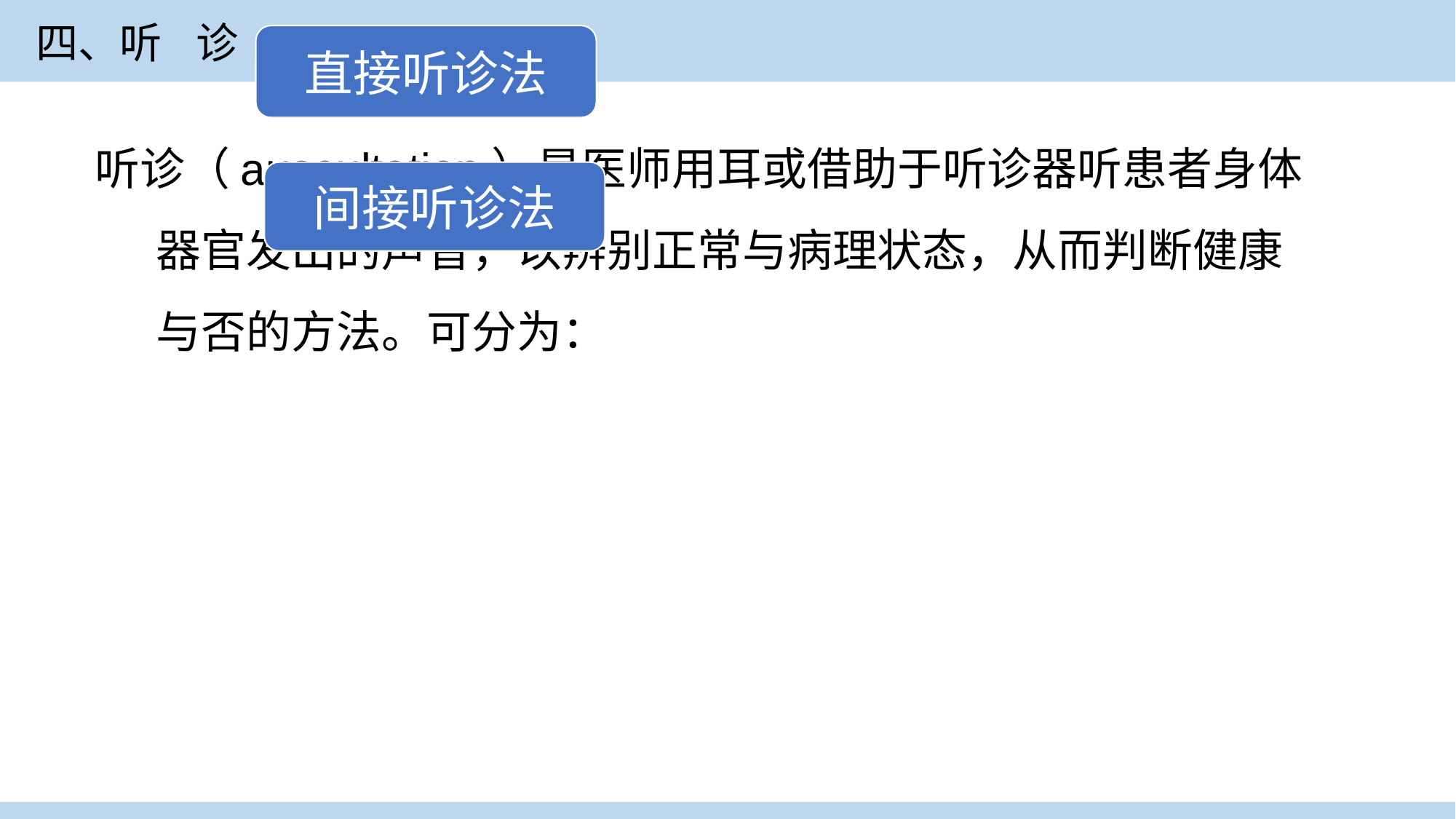

四、听    诊

听诊（auscultation）是医师用耳或借助于听诊器听患者身体
     器官发出的声音，以辨别正常与病理状态，从而判断健康
     与否的方法。可分为：

直接听诊法
间接听诊法